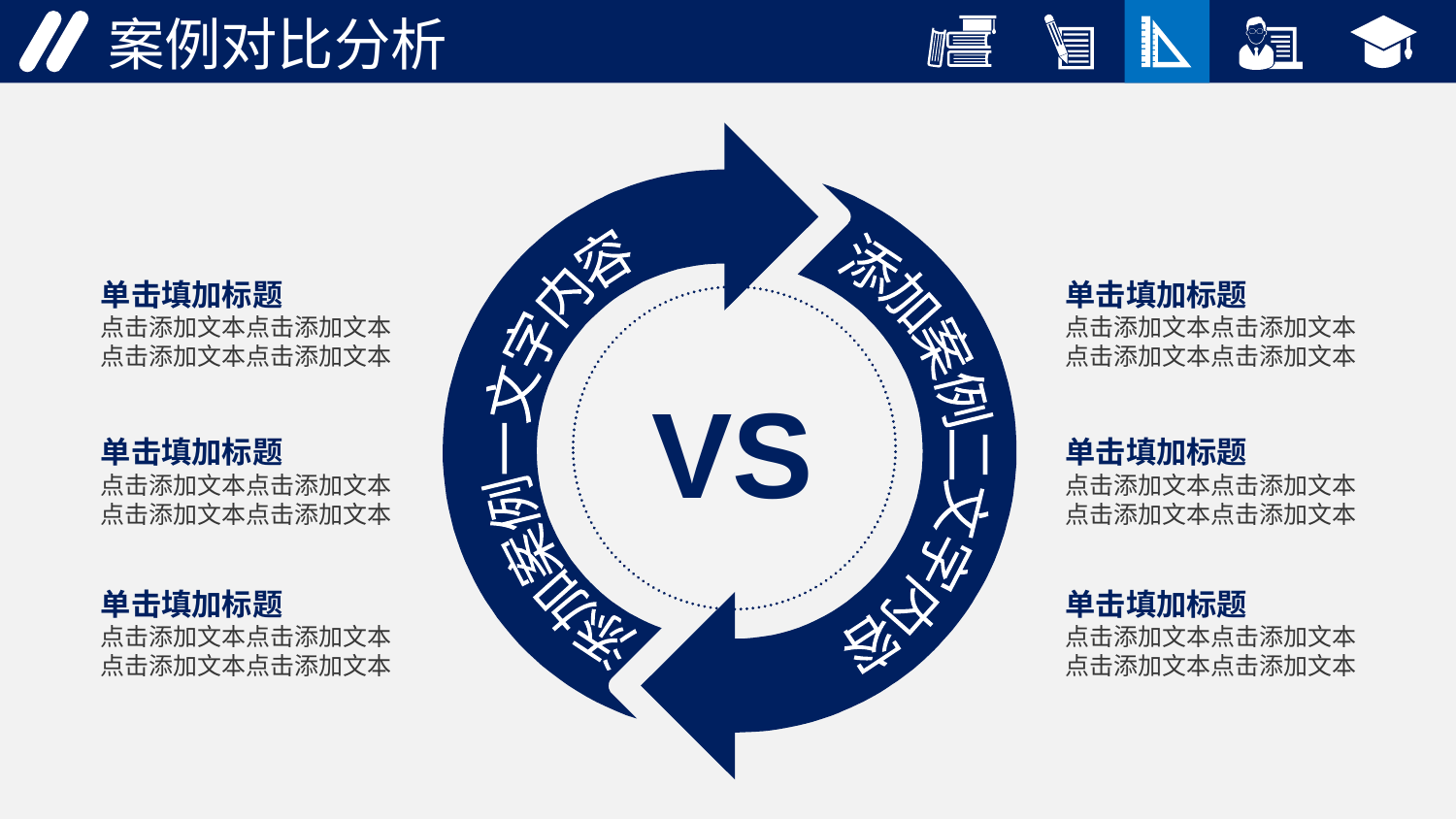

案例对比分析

添加案例一文字内容
添加案例二文字内容
单击填加标题
点击添加文本点击添加文本
点击添加文本点击添加文本
单击填加标题
点击添加文本点击添加文本
点击添加文本点击添加文本

VS
单击填加标题
点击添加文本点击添加文本
点击添加文本点击添加文本
单击填加标题
点击添加文本点击添加文本
点击添加文本点击添加文本
单击填加标题
点击添加文本点击添加文本
点击添加文本点击添加文本
单击填加标题
点击添加文本点击添加文本
点击添加文本点击添加文本